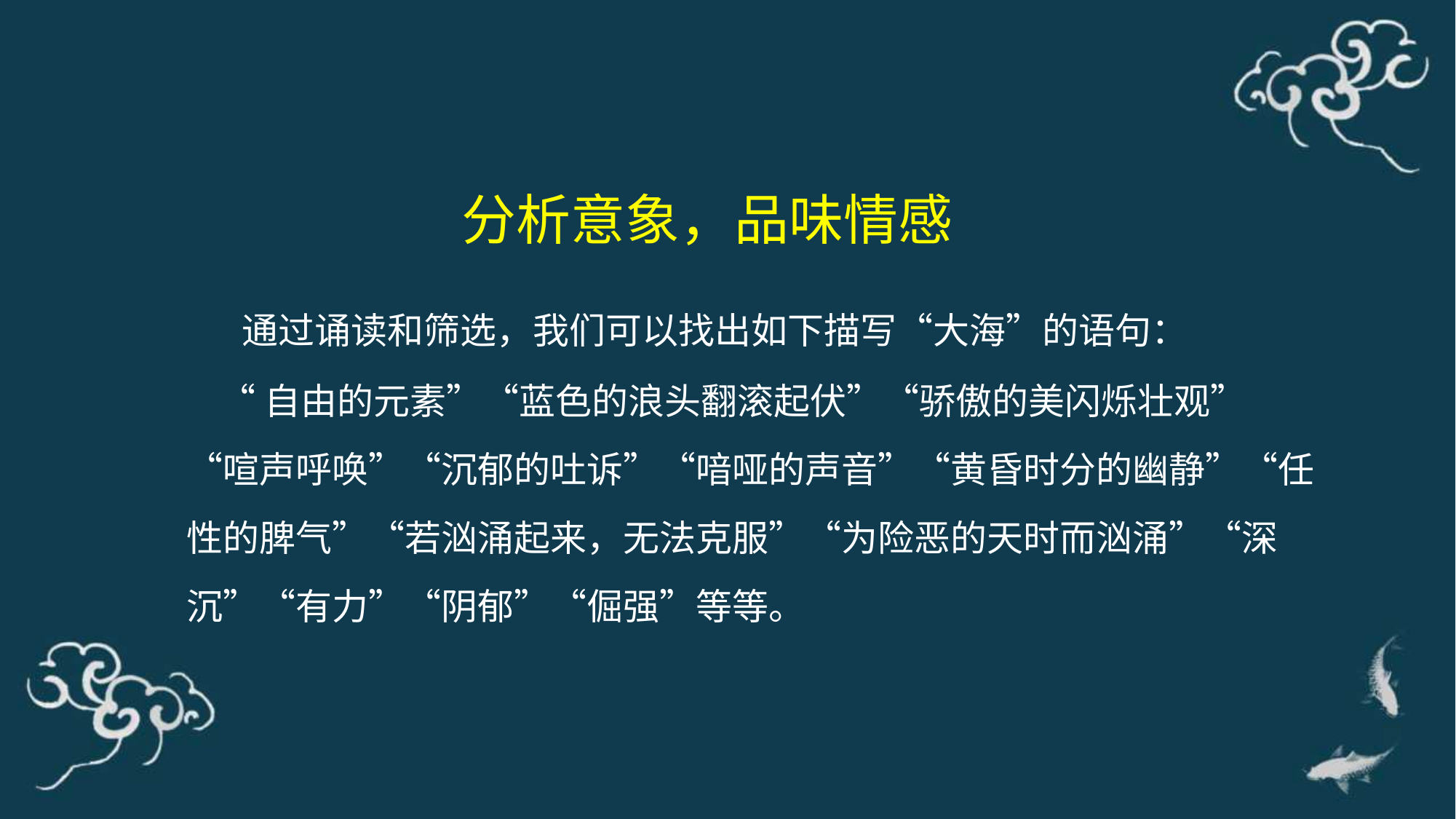

分析意象，品味情感
    通过诵读和筛选，我们可以找出如下描写“大海”的语句：
    “自由的元素”“蓝色的浪头翻滚起伏”“骄傲的美闪烁壮观”“喧声呼唤”“沉郁的吐诉”“喑哑的声音”“黄昏时分的幽静”“任性的脾气”“若汹涌起来，无法克服”“为险恶的天时而汹涌”“深沉”“有力”“阴郁”“倔强”等等。